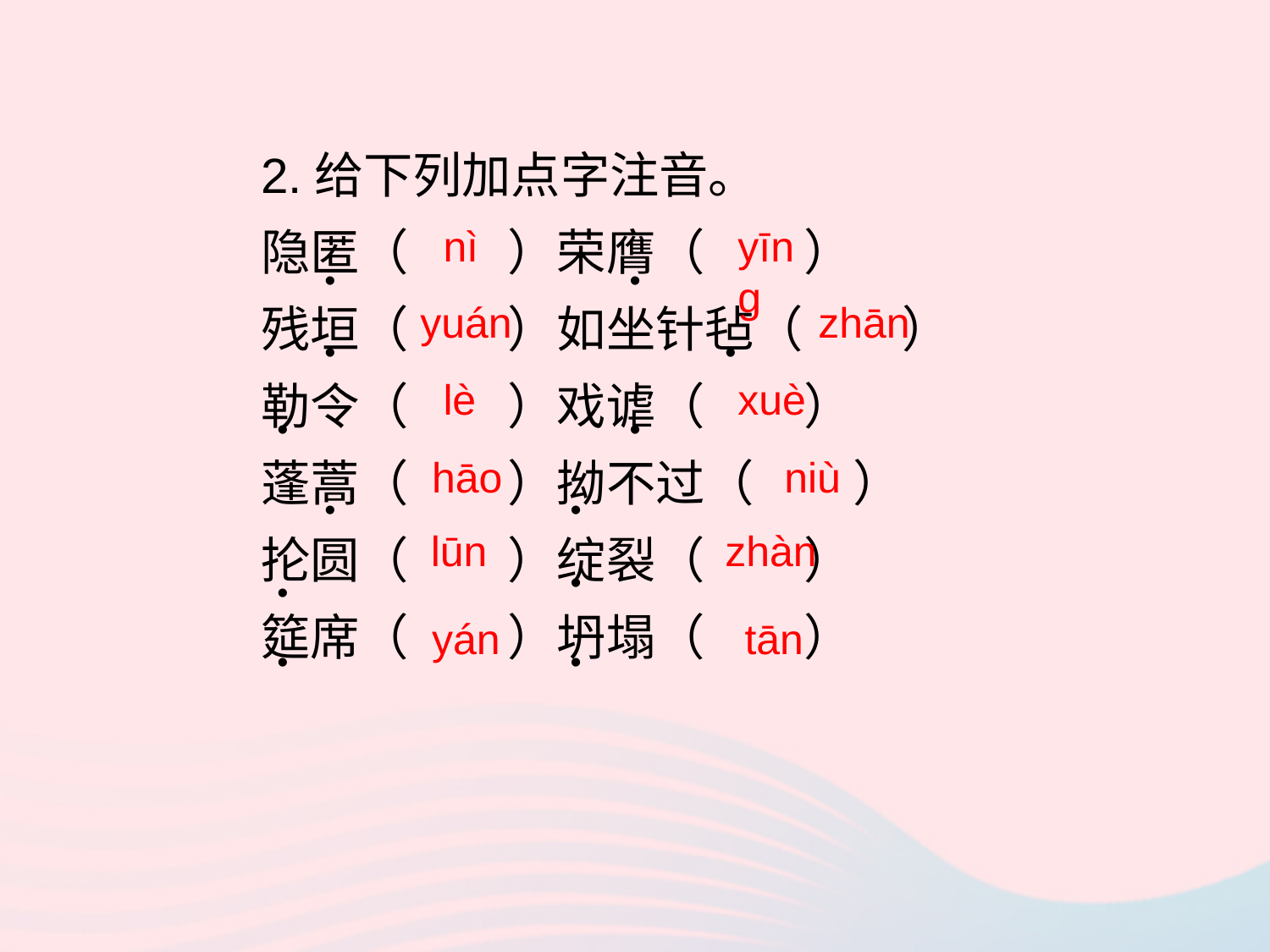

2.给下列加点字注音。
隐匿（         ）荣膺（         ）
残垣（         ）如坐针毡（         ）
勒令（         ）戏谑（         ）
蓬蒿（         ）拗不过（         ）
抡圆（         ）绽裂（         ）
筵席（         ）坍塌（         ）
nì
yīng
•
•
yuán
zhān
•
•
xuè
lè
•
•
niù
hāo
•
•
lūn
zhàn
•
•
yán
tān
•
•